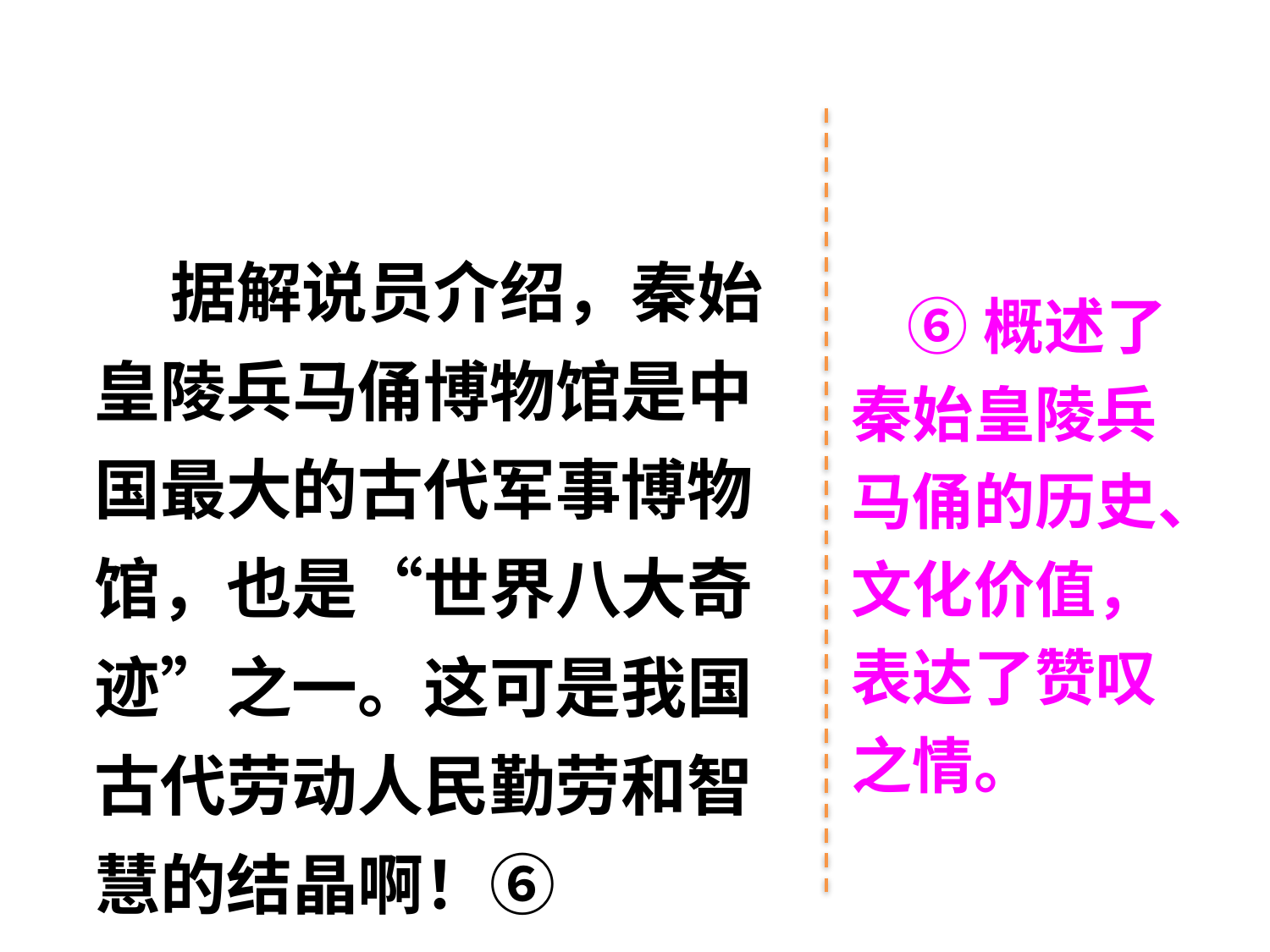

据解说员介绍，秦始皇陵兵马俑博物馆是中国最大的古代军事博物馆，也是“世界八大奇迹”之一。这可是我国古代劳动人民勤劳和智慧的结晶啊！⑥
    ⑥概述了秦始皇陵兵马俑的历史、文化价值，表达了赞叹之情。